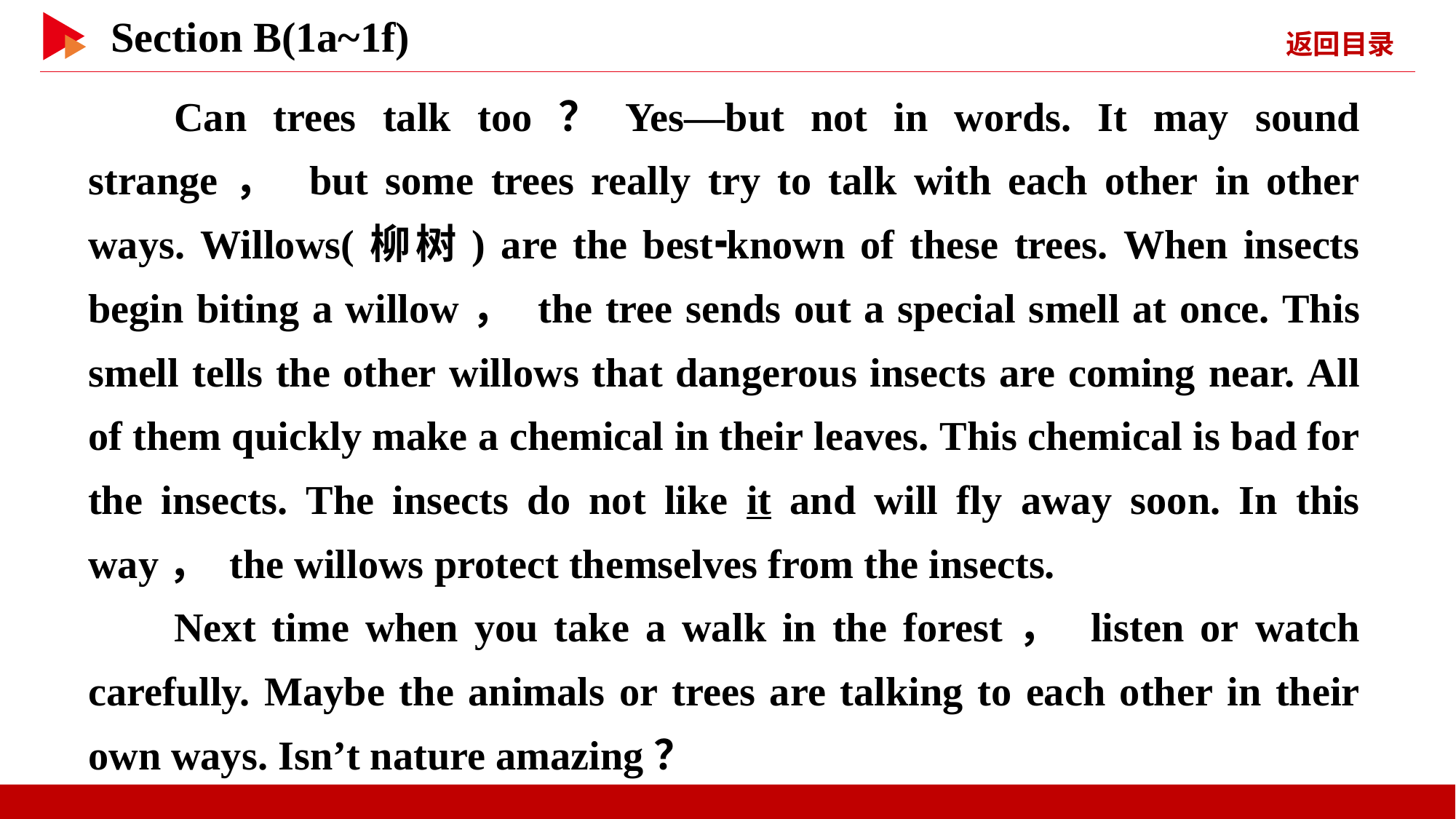

Can trees talk too？Yes—but not in words. It may sound strange， but some trees really try to talk with each other in other ways. Willows(柳树) are the best⁃known of these trees. When insects begin biting a willow， the tree sends out a special smell at once. This smell tells the other willows that dangerous insects are coming near. All of them quickly make a chemical in their leaves. This chemical is bad for the insects. The insects do not like it and will fly away soon. In this way， the willows protect themselves from the insects.
Next time when you take a walk in the forest， listen or watch carefully. Maybe the animals or trees are talking to each other in their own ways. Isn’t nature amazing？